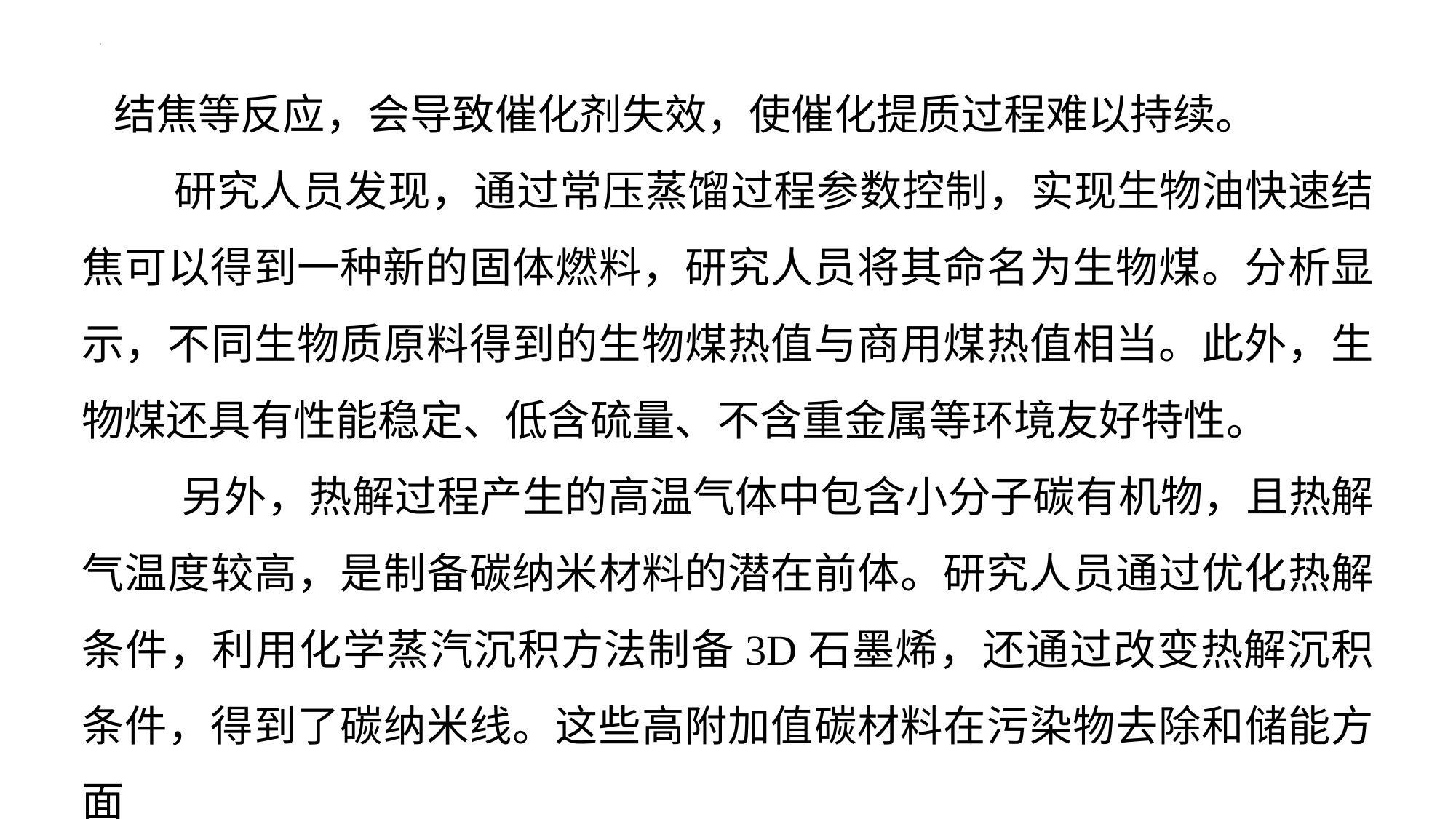

#
结焦等反应，会导致催化剂失效，使催化提质过程难以持续。
     研究人员发现，通过常压蒸馏过程参数控制，实现生物油快速结焦可以得到一种新的固体燃料，研究人员将其命名为生物煤。分析显示，不同生物质原料得到的生物煤热值与商用煤热值相当。此外，生物煤还具有性能稳定、低含硫量、不含重金属等环境友好特性。
      另外，热解过程产生的高温气体中包含小分子碳有机物，且热解气温度较高，是制备碳纳米材料的潜在前体。研究人员通过优化热解条件，利用化学蒸汽沉积方法制备3D石墨烯，还通过改变热解沉积条件，得到了碳纳米线。这些高附加值碳材料在污染物去除和储能方面